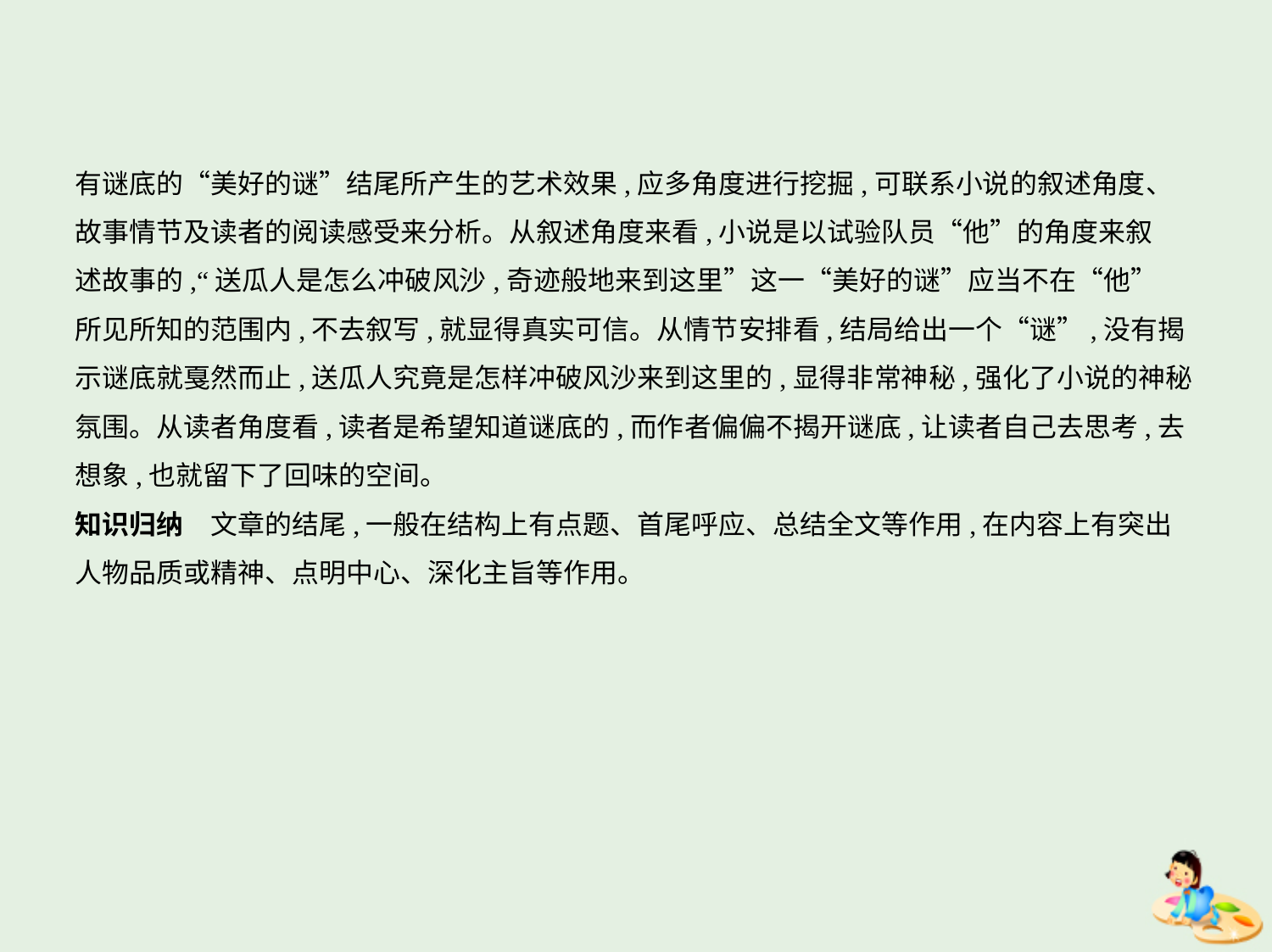

有谜底的“美好的谜”结尾所产生的艺术效果,应多角度进行挖掘,可联系小说的叙述角度、
故事情节及读者的阅读感受来分析。从叙述角度来看,小说是以试验队员“他”的角度来叙
述故事的,“送瓜人是怎么冲破风沙,奇迹般地来到这里”这一“美好的谜”应当不在“他”
所见所知的范围内,不去叙写,就显得真实可信。从情节安排看,结局给出一个“谜”,没有揭
示谜底就戛然而止,送瓜人究竟是怎样冲破风沙来到这里的,显得非常神秘,强化了小说的神秘
氛围。从读者角度看,读者是希望知道谜底的,而作者偏偏不揭开谜底,让读者自己去思考,去
想象,也就留下了回味的空间。
知识归纳　文章的结尾,一般在结构上有点题、首尾呼应、总结全文等作用,在内容上有突出
人物品质或精神、点明中心、深化主旨等作用。